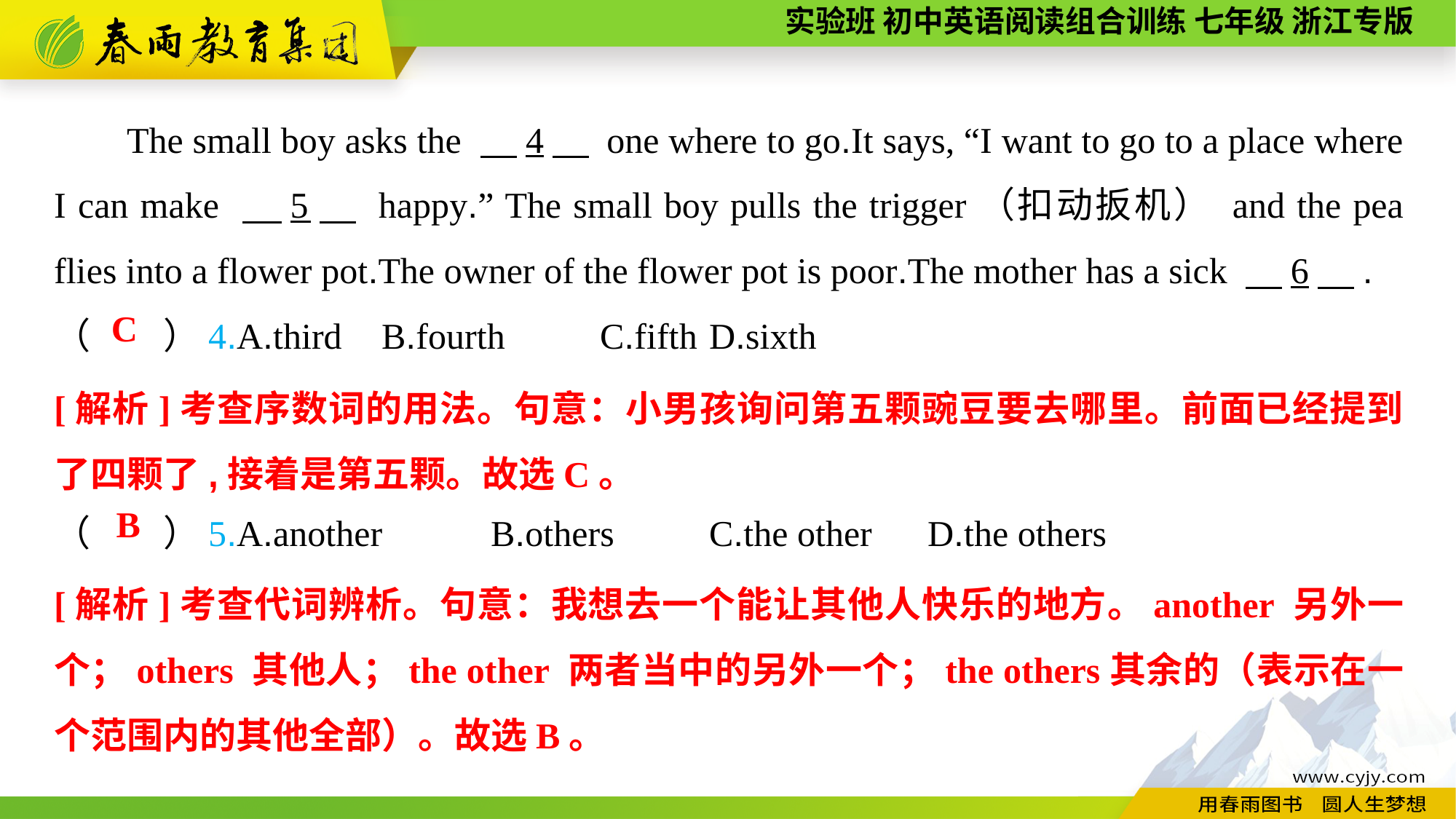

The small boy asks the 　4　 one where to go.It says, “I want to go to a place where I can make 　5　 happy.” The small boy pulls the trigger（扣动扳机） and the pea flies into a flower pot.The owner of the flower pot is poor.The mother has a sick 　6　.
（　　）4.A.third	B.fourth	C.fifth	D.sixth

（　　）5.A.another	B.others	C.the other	D.the others
C
[解析]考查序数词的用法。句意：小男孩询问第五颗豌豆要去哪里。前面已经提到了四颗了,接着是第五颗。故选C。
B
[解析]考查代词辨析。句意：我想去一个能让其他人快乐的地方。another 另外一个；others 其他人；the other 两者当中的另外一个；the others其余的（表示在一个范围内的其他全部）。故选B。